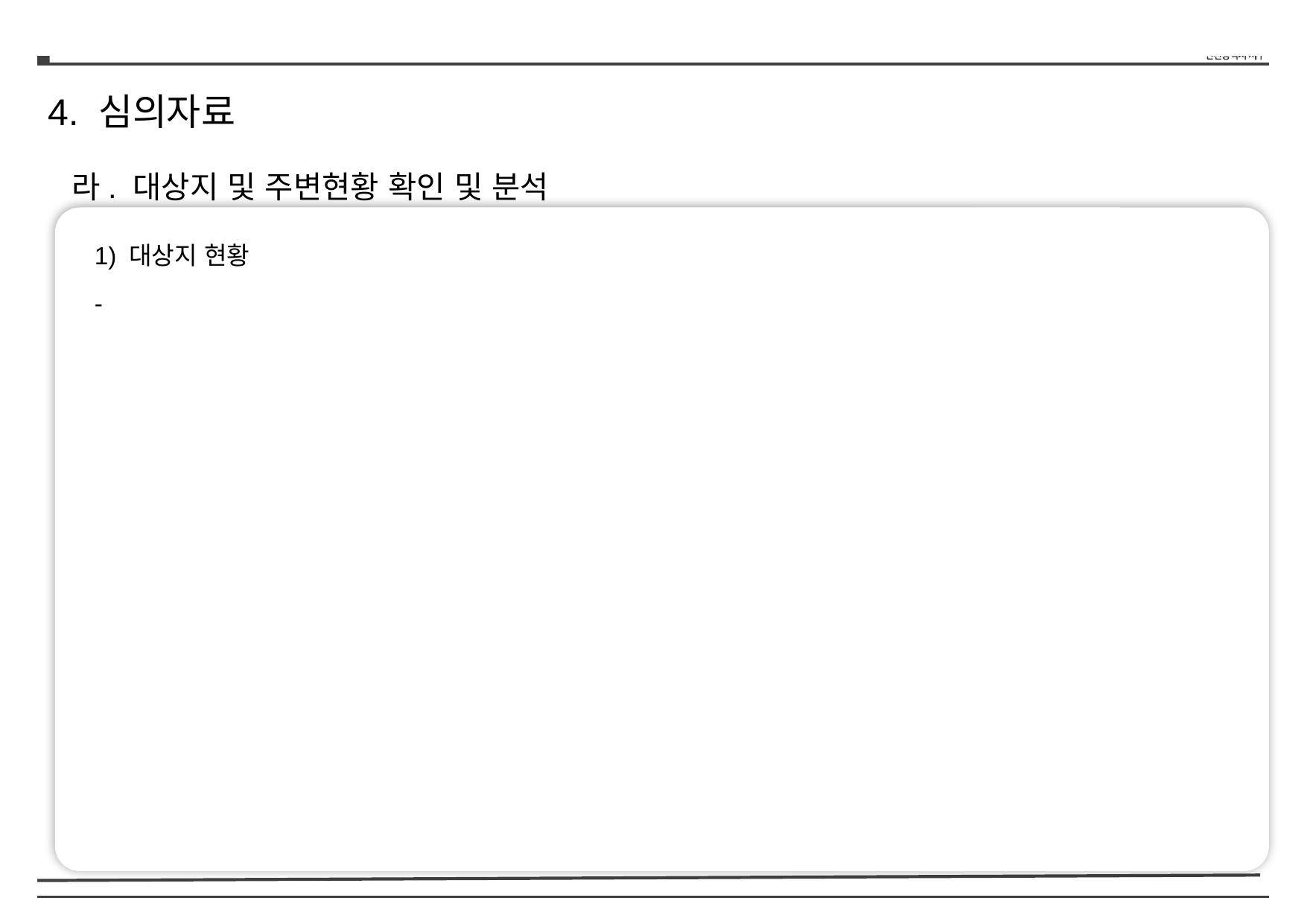

4. 심의자료
라. 대상지 및 주변현황 확인 및 분석

1) 대상지 현황
-